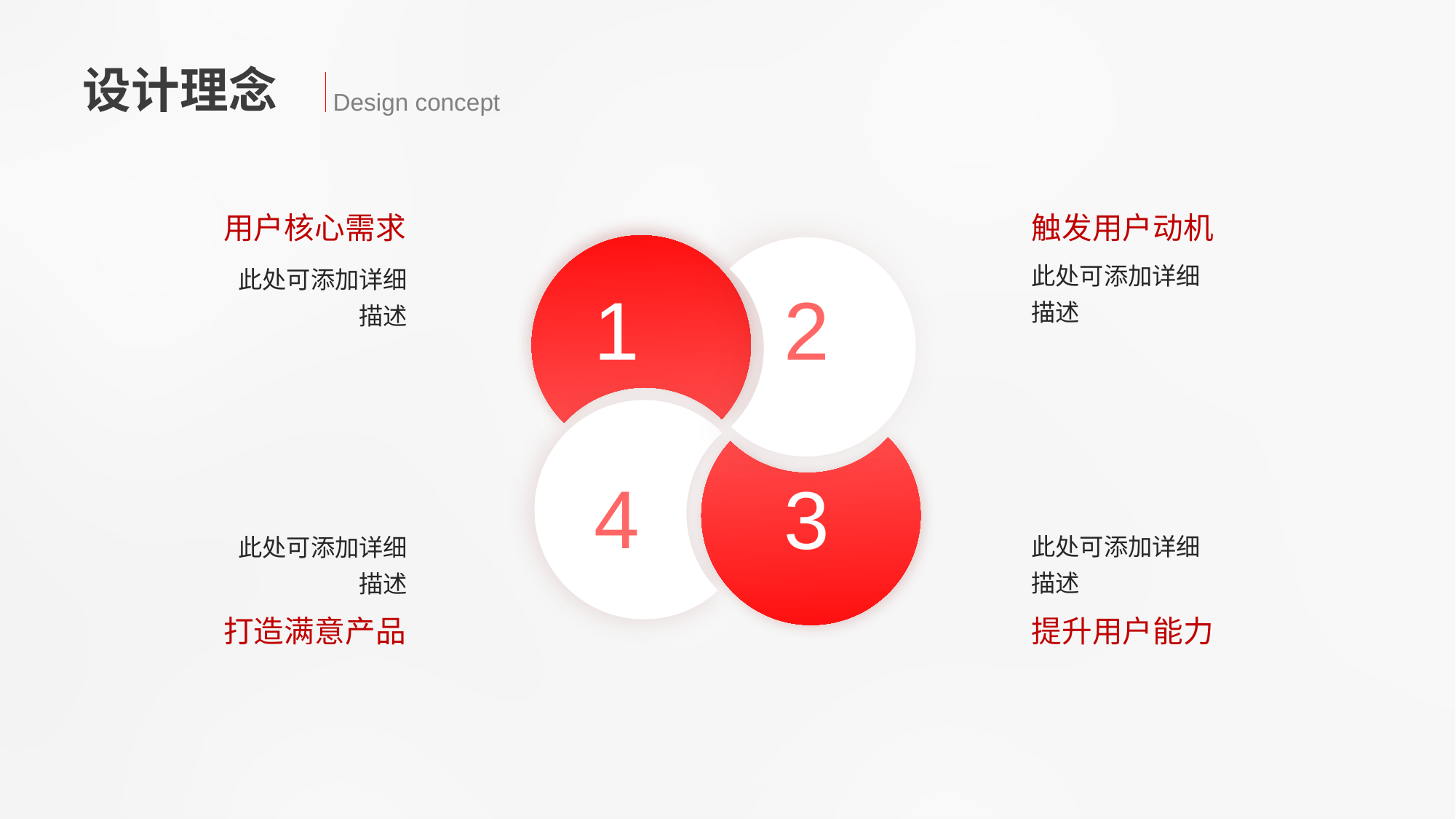

设计理念
Design concept
用户核心需求
触发用户动机
此处可添加详细描述

此处可添加详细描述
1
2
此处可添加详细描述
4
3
此处可添加详细描述
提升用户能力
打造满意产品